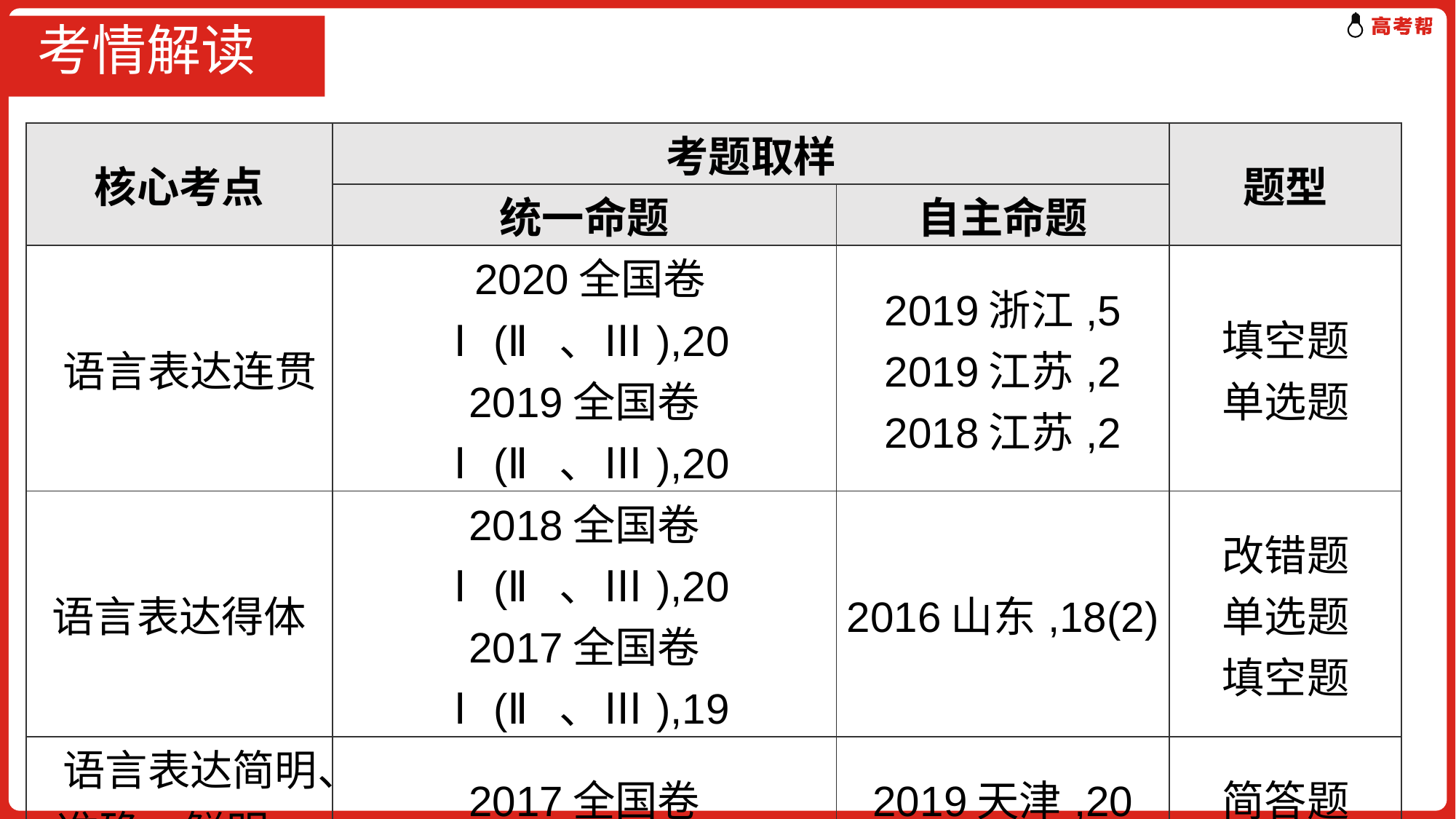

# 考情解读
| 核心考点 | 考题取样 |  | 题型 |
| --- | --- | --- | --- |
|  | 统一命题 | 自主命题 |  |
| 语言表达连贯 | 2020全国卷Ⅰ(Ⅱ、Ⅲ),20 2019全国卷Ⅰ(Ⅱ、Ⅲ),20 | 2019浙江,5 2019江苏,2 2018江苏,2 | 填空题 单选题 |
| 语言表达得体 | 2018全国卷Ⅰ(Ⅱ、Ⅲ),20 2017全国卷Ⅰ(Ⅱ、Ⅲ),19 | 2016山东,18(2) | 改错题 单选题 填空题 |
| 语言表达简明、 准确、鲜明、生动 | 2017全国卷Ⅰ(Ⅱ、Ⅲ),21 | 2019天津,20 2016山东,18(1) | 简答题 填空题 |